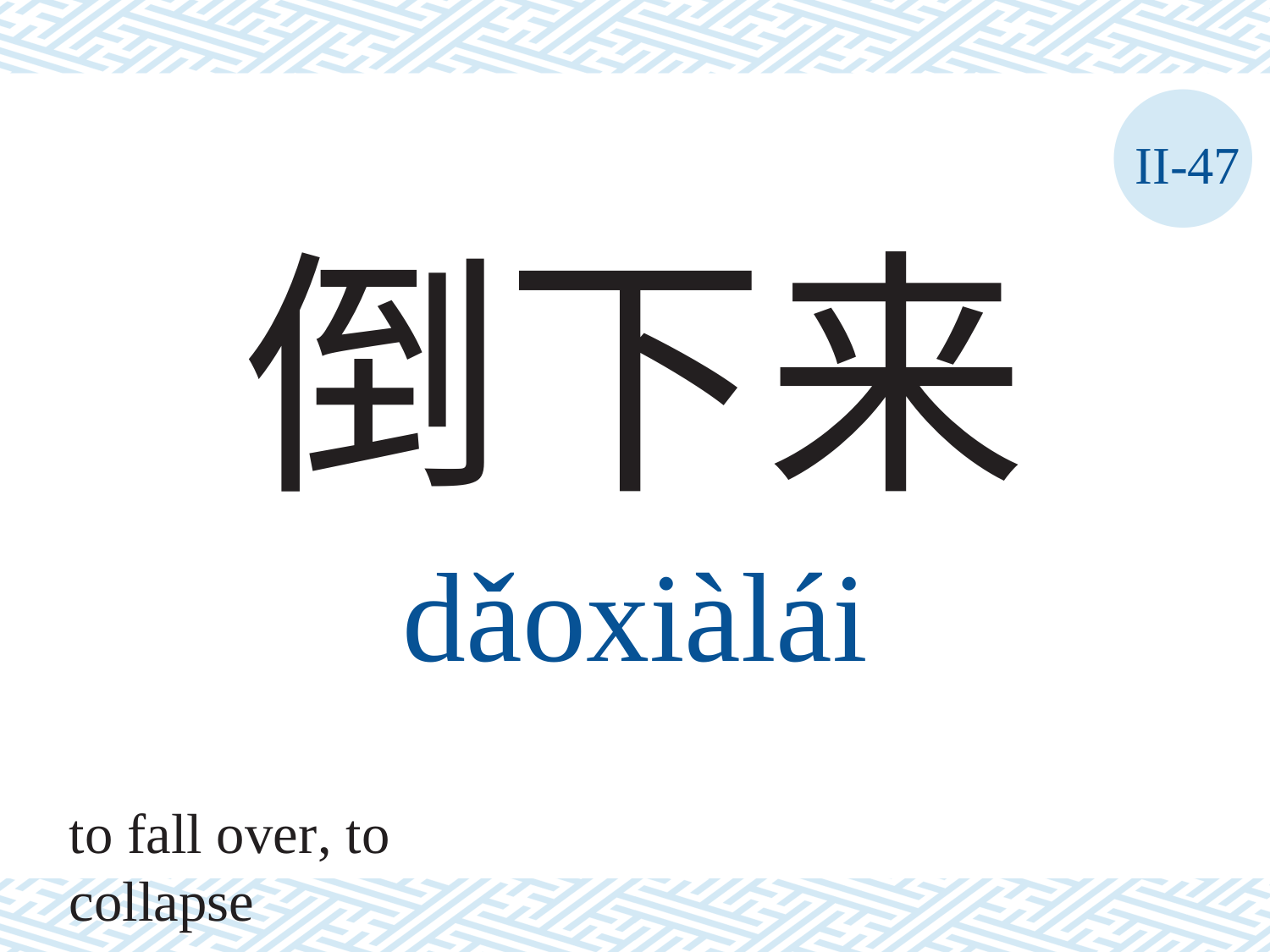

II-47
倒下来
dǎoxiàlái
to fall over, to collapse